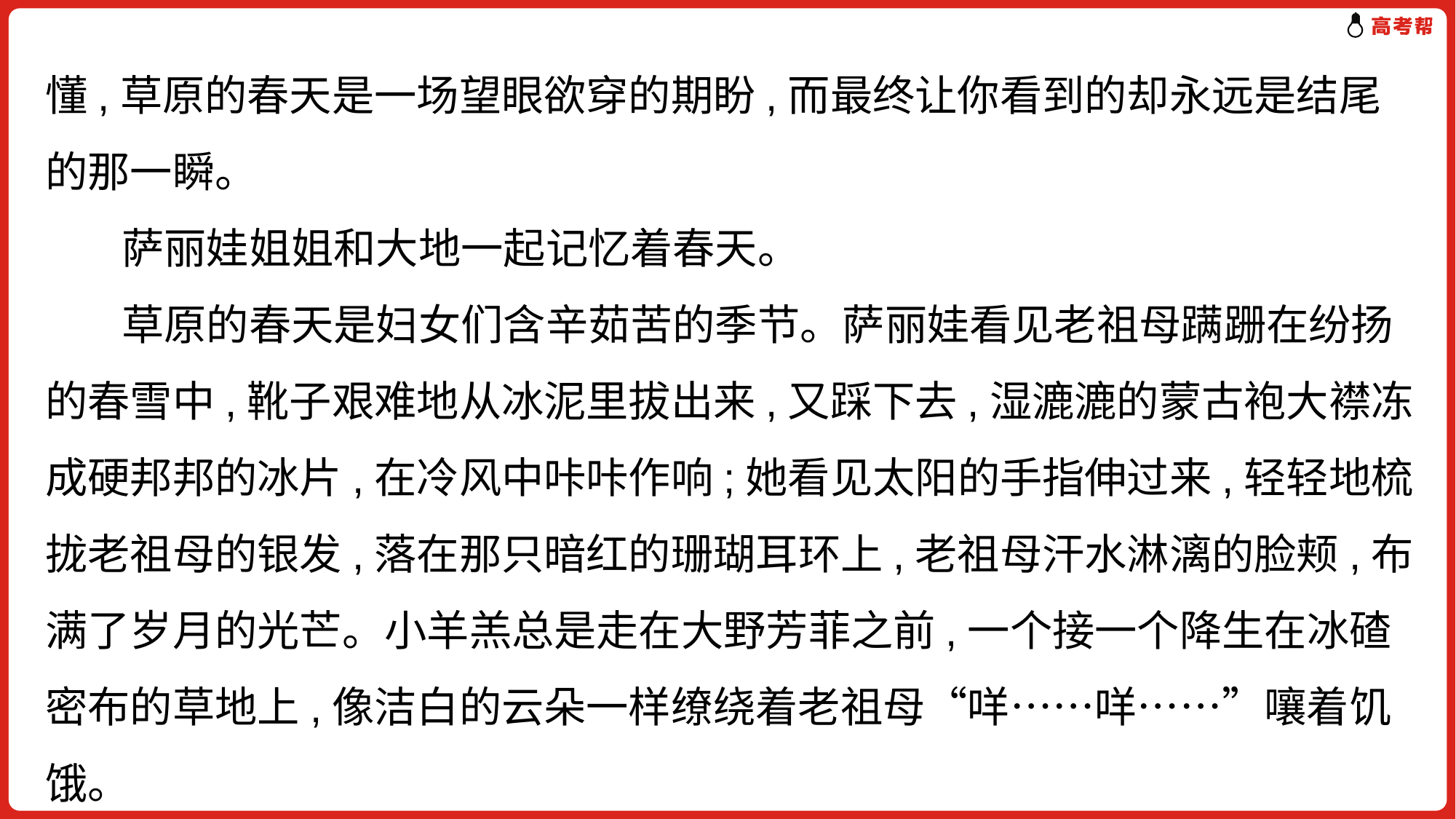

懂,草原的春天是一场望眼欲穿的期盼,而最终让你看到的却永远是结尾的那一瞬。
       萨丽娃姐姐和大地一起记忆着春天。
       草原的春天是妇女们含辛茹苦的季节。萨丽娃看见老祖母蹒跚在纷扬的春雪中,靴子艰难地从冰泥里拔出来,又踩下去,湿漉漉的蒙古袍大襟冻成硬邦邦的冰片,在冷风中咔咔作响;她看见太阳的手指伸过来,轻轻地梳拢老祖母的银发,落在那只暗红的珊瑚耳环上,老祖母汗水淋漓的脸颊,布满了岁月的光芒。小羊羔总是走在大野芳菲之前,一个接一个降生在冰碴密布的草地上,像洁白的云朵一样缭绕着老祖母“咩……咩……”嚷着饥饿。